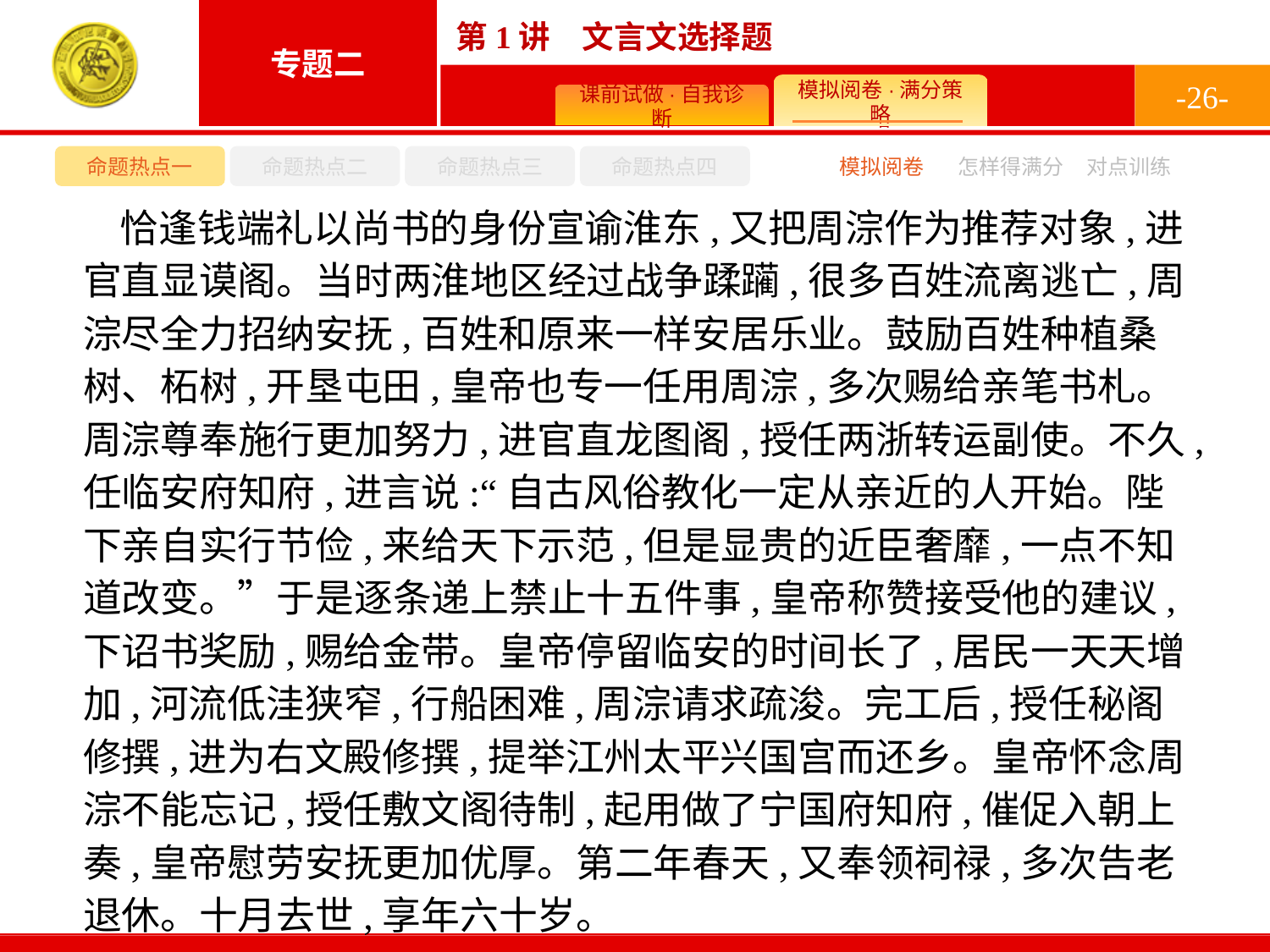

-26-
命题热点一
命题热点二
命题热点三
命题热点四
模拟阅卷
怎样得满分
对点训练
恰逢钱端礼以尚书的身份宣谕淮东,又把周淙作为推荐对象,进官直显谟阁。当时两淮地区经过战争蹂躏,很多百姓流离逃亡,周淙尽全力招纳安抚,百姓和原来一样安居乐业。鼓励百姓种植桑树、柘树,开垦屯田,皇帝也专一任用周淙,多次赐给亲笔书札。周淙尊奉施行更加努力,进官直龙图阁,授任两浙转运副使。不久,任临安府知府,进言说:“自古风俗教化一定从亲近的人开始。陛下亲自实行节俭,来给天下示范,但是显贵的近臣奢靡,一点不知道改变。”于是逐条递上禁止十五件事,皇帝称赞接受他的建议,下诏书奖励,赐给金带。皇帝停留临安的时间长了,居民一天天增加,河流低洼狭窄,行船困难,周淙请求疏浚。完工后,授任秘阁修撰,进为右文殿修撰,提举江州太平兴国宫而还乡。皇帝怀念周淙不能忘记,授任敷文阁待制,起用做了宁国府知府,催促入朝上奏,皇帝慰劳安抚更加优厚。第二年春天,又奉领祠禄,多次告老退休。十月去世,享年六十岁。